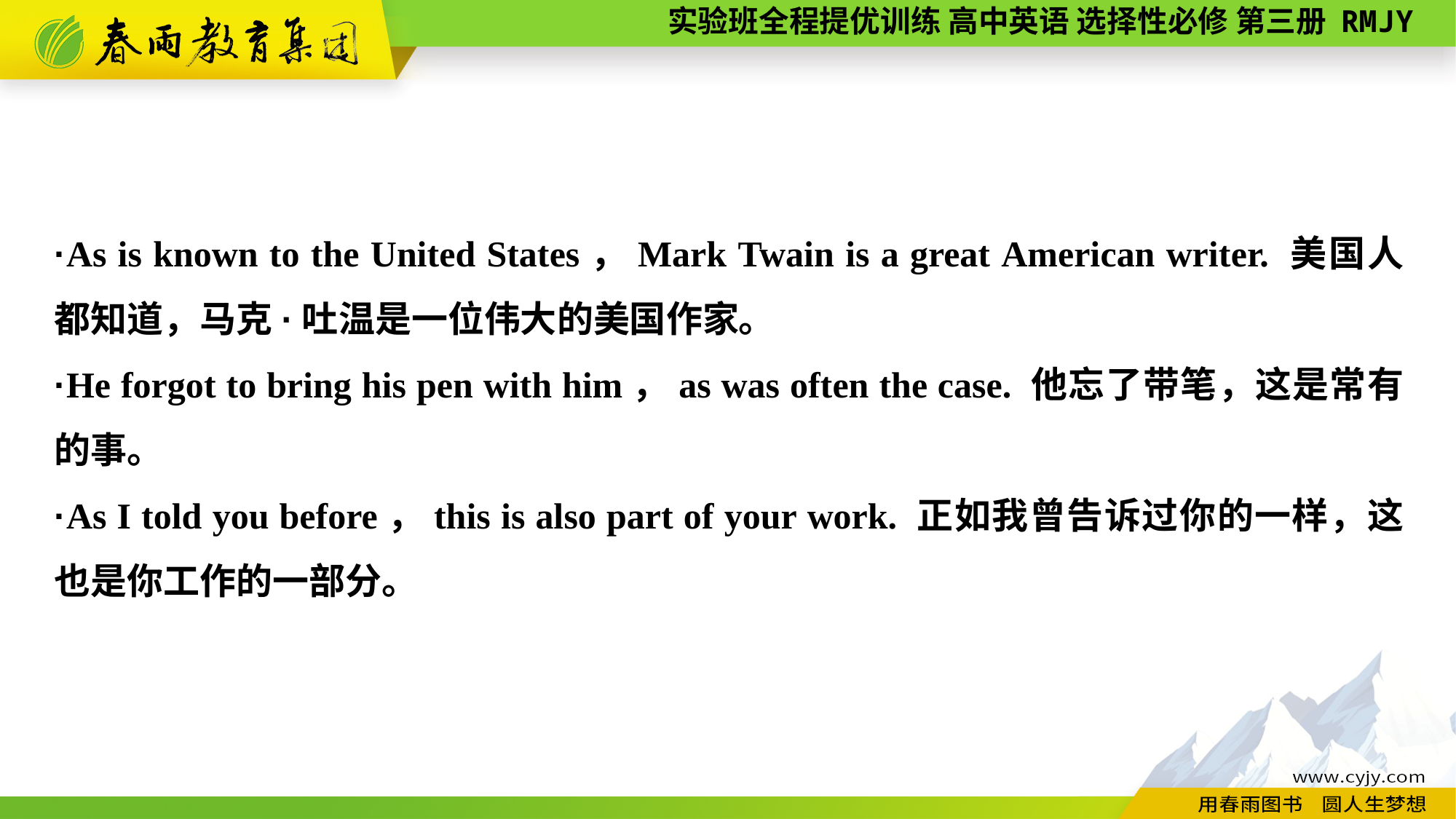

·As is known to the United States，Mark Twain is a great American writer. 美国人都知道，马克·吐温是一位伟大的美国作家。
·He forgot to bring his pen with him，as was often the case. 他忘了带笔，这是常有的事。
·As I told you before，this is also part of your work. 正如我曾告诉过你的一样，这也是你工作的一部分。